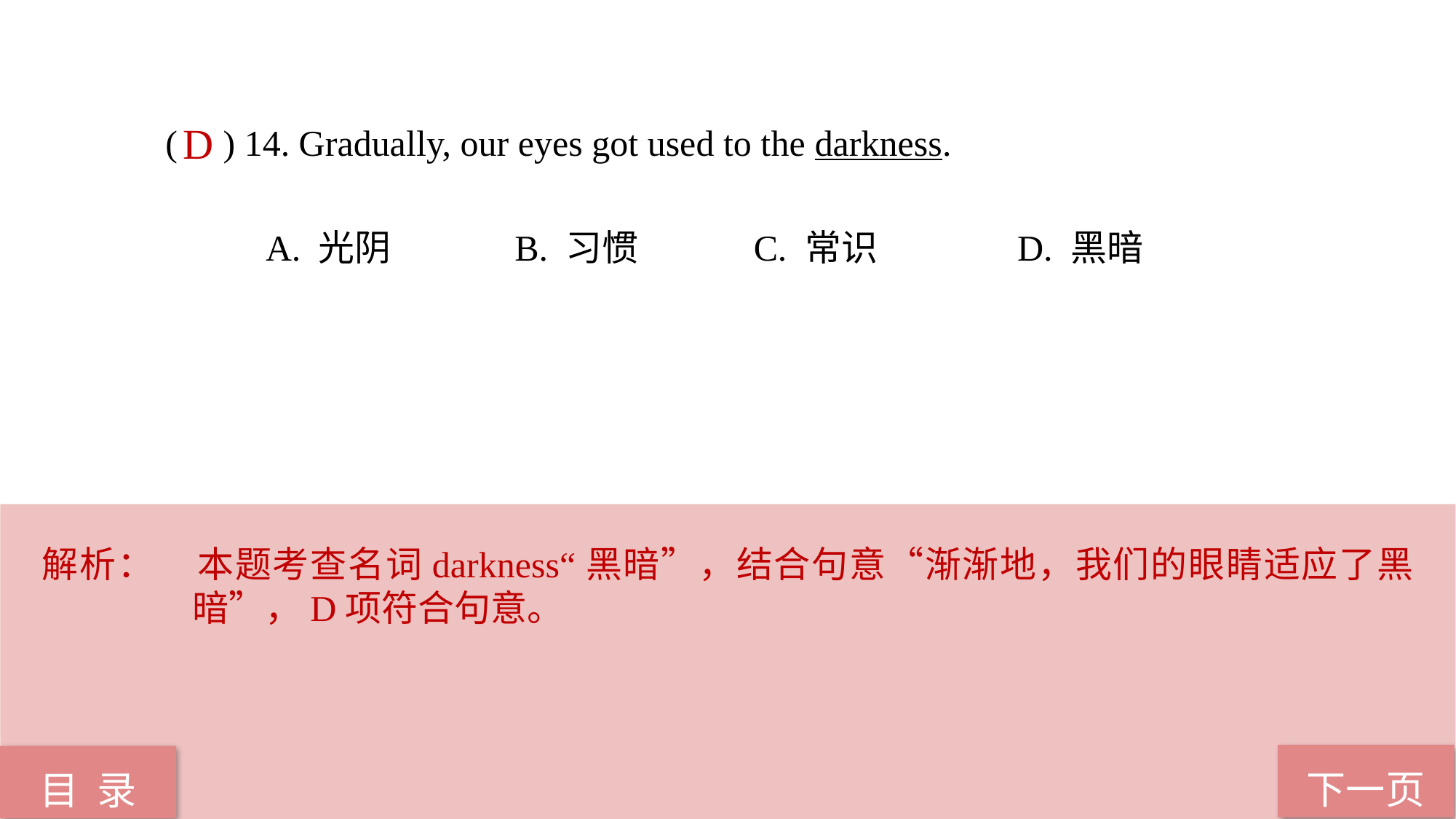

(     ) 14. Gradually, our eyes got used to the darkness.

           A. 光阴              B. 习惯             C. 常识                D. 黑暗
D
解析：	本题考查名词darkness“黑暗”，结合句意“渐渐地，我们的眼睛适应了黑暗”，D项符合句意。